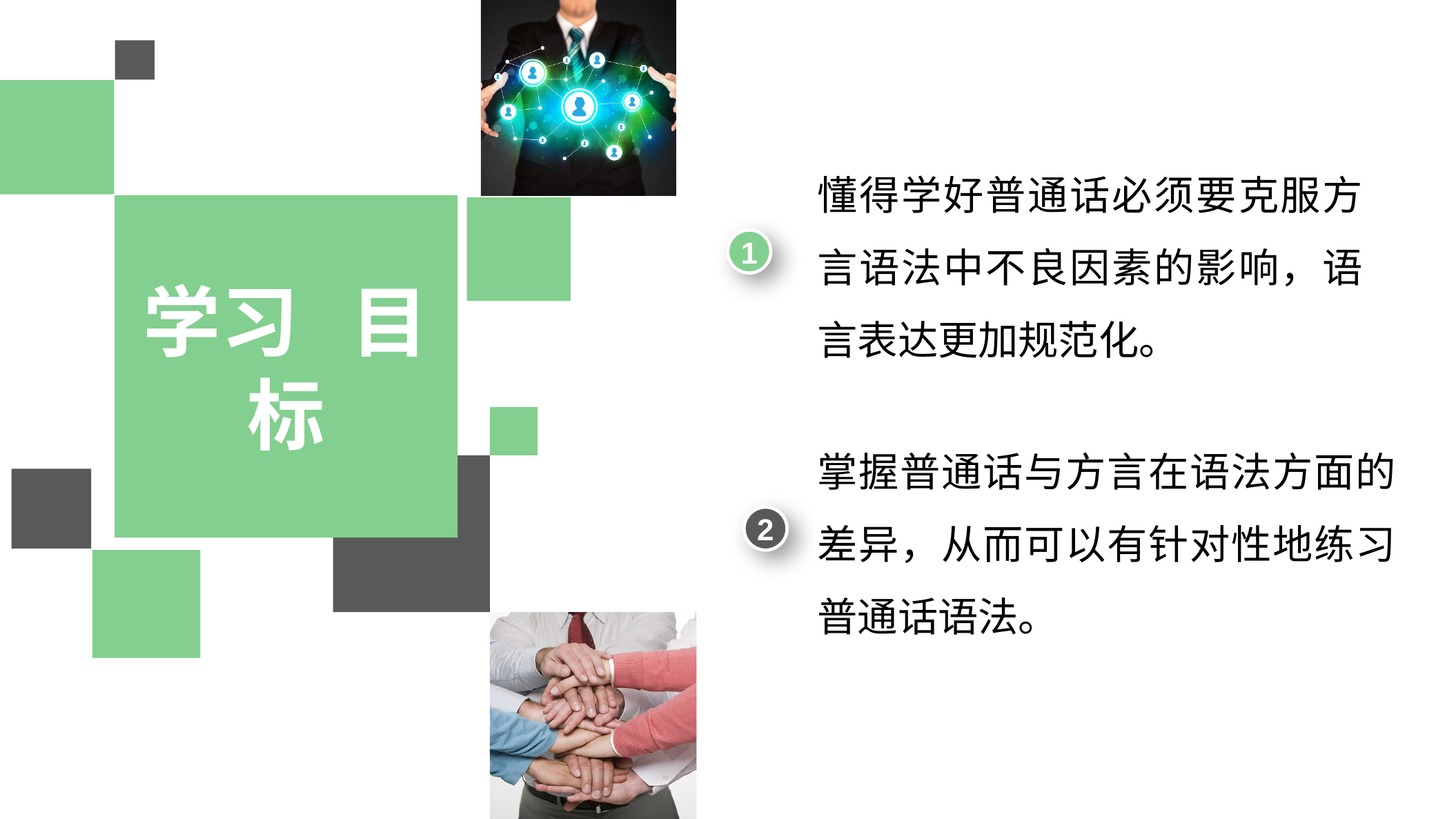

懂得学好普通话必须要克服方言语法中不良因素的影响，语言表达更加规范化。

1
学习   目标

掌握普通话与方言在语法方面的差异，从而可以有针对性地练习普通话语法。

2